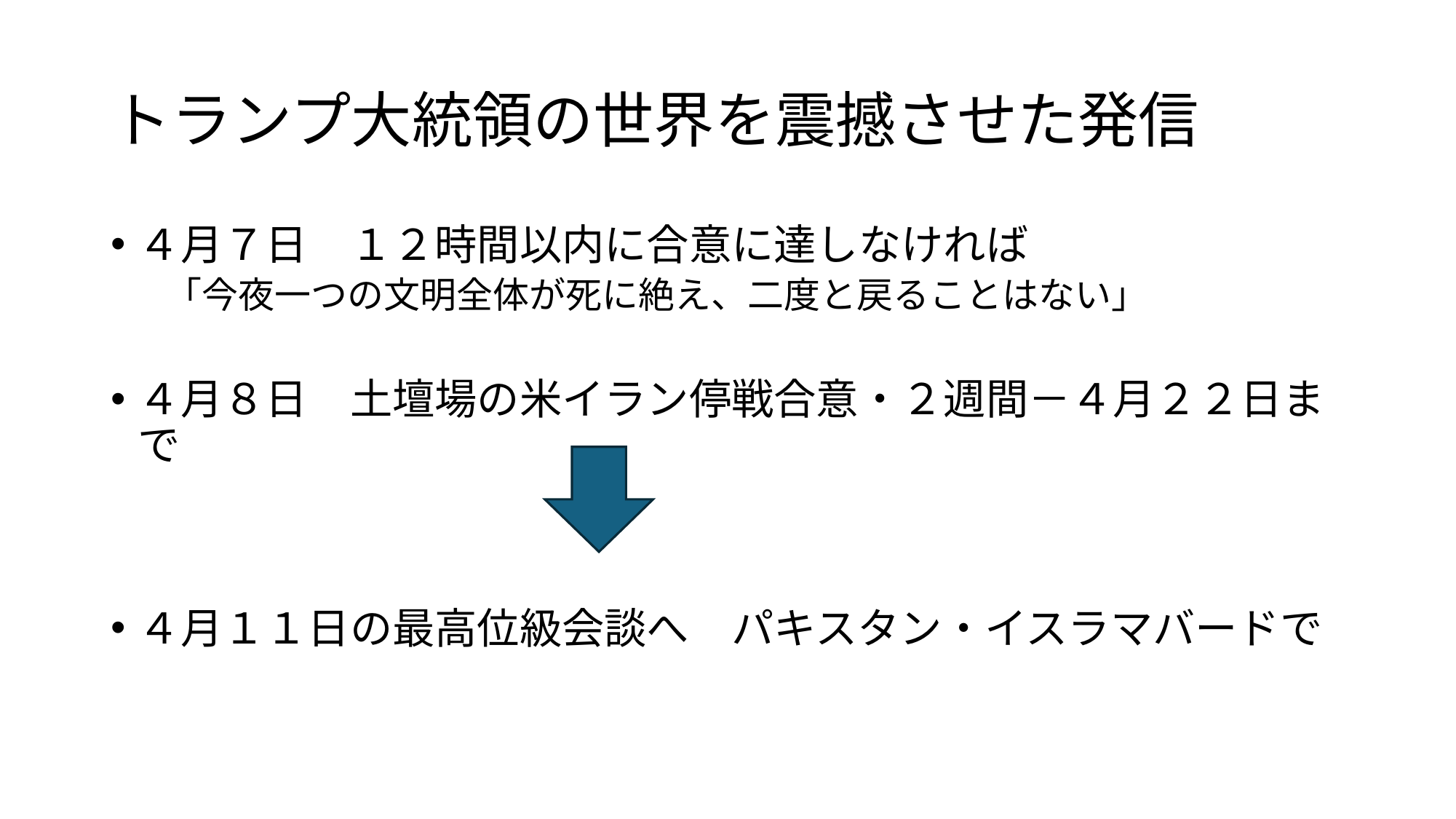

# トランプ大統領の世界を震撼させた発信
４月７日　１２時間以内に合意に達しなければ
「今夜一つの文明全体が死に絶え、二度と戻ることはない」

４月８日　土壇場の米イラン停戦合意・２週間－４月２２日まで

４月１１日の最高位級会談へ　パキスタン・イスラマバードで